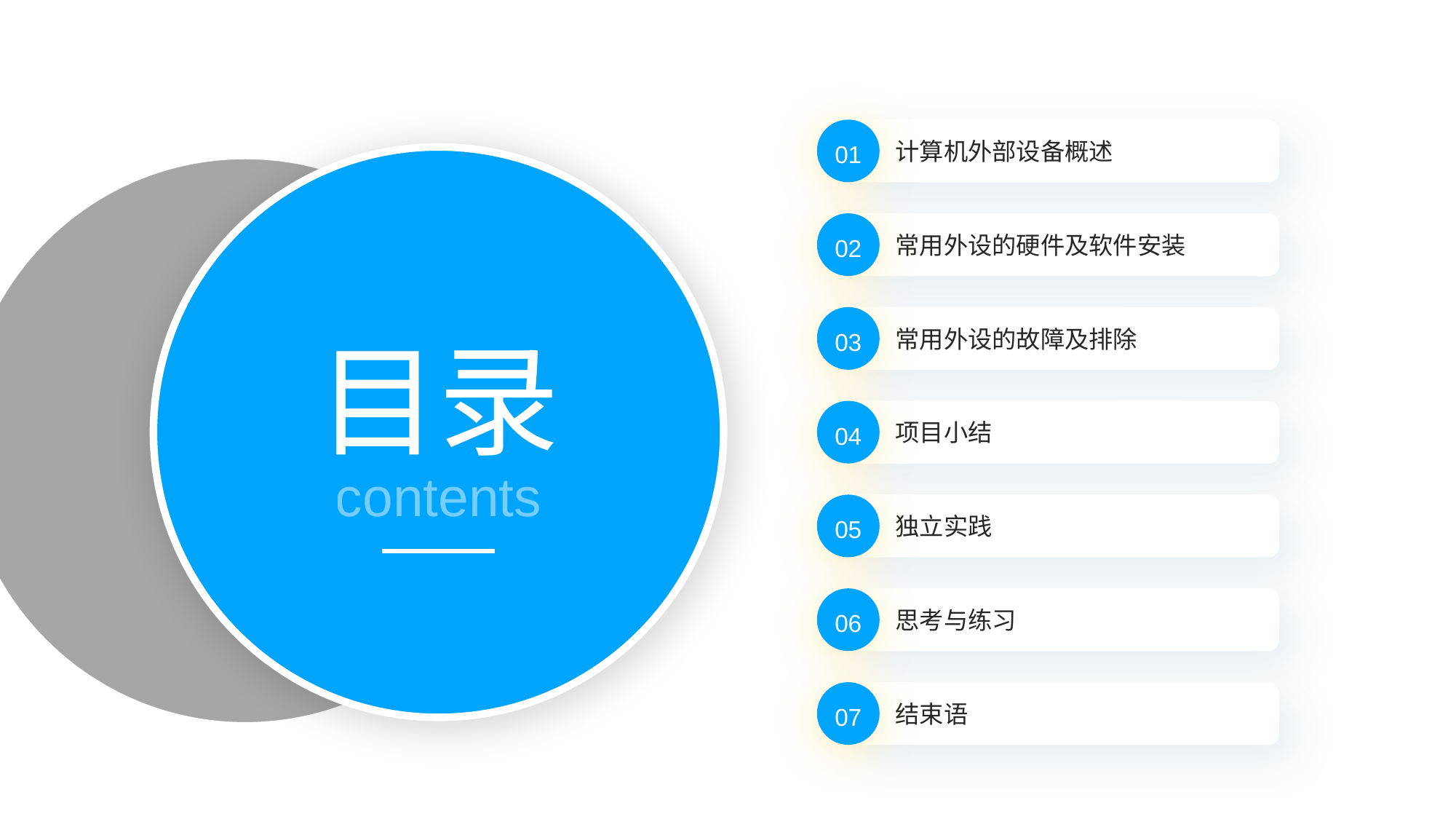

计算机外部设备概述
01

常用外设的硬件及软件安装
02

常用外设的故障及排除
03
目录

项目小结
04
contents

独立实践
05

思考与练习
06

结束语
07